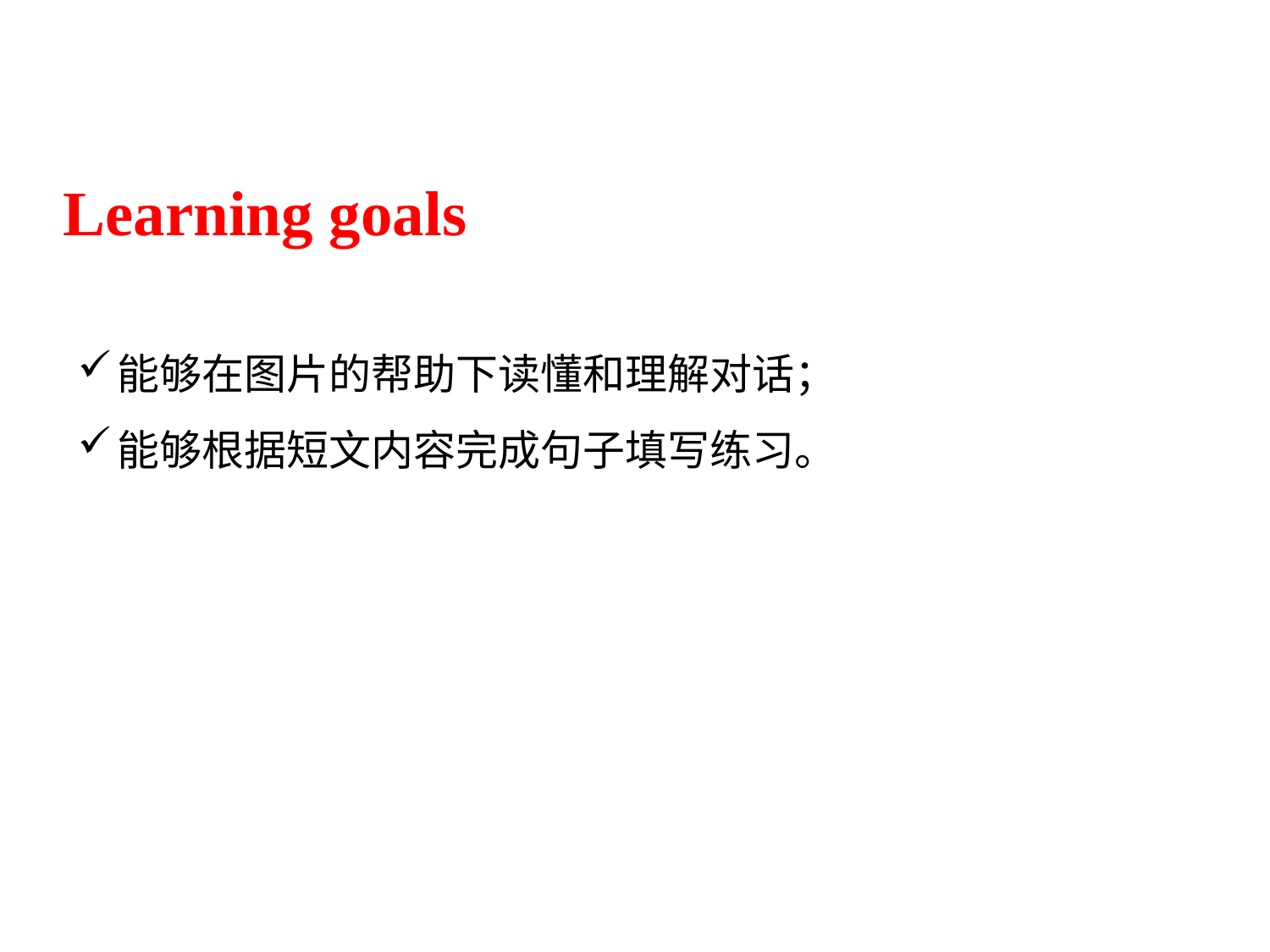

Learning goals
能够在图片的帮助下读懂和理解对话；
能够根据短文内容完成句子填写练习。